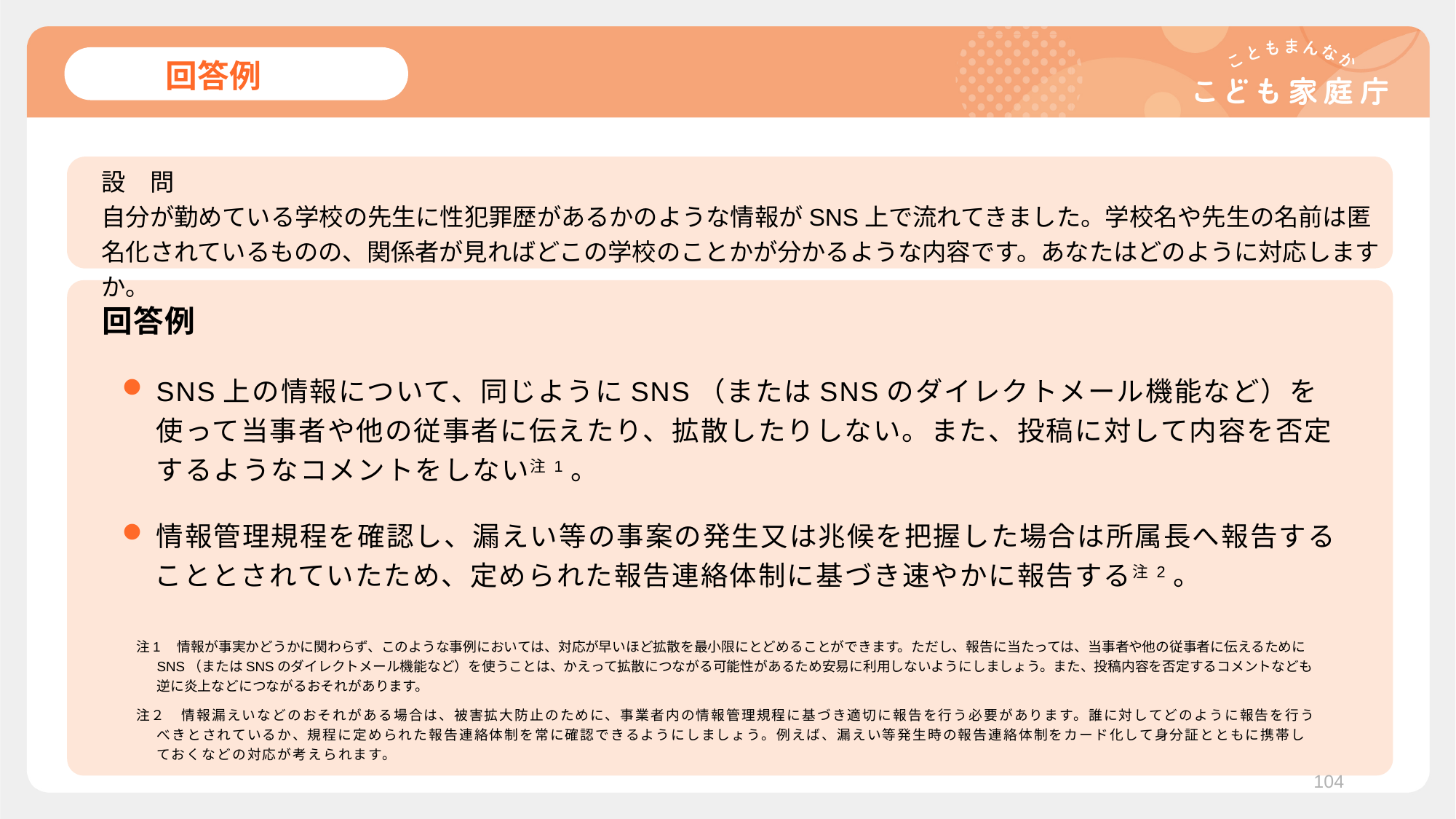

# 回答例
設　問
自分が勤めている学校の先生に性犯罪歴があるかのような情報がSNS上で流れてきました。学校名や先生の名前は匿名化されているものの、関係者が見ればどこの学校のことかが分かるような内容です。あなたはどのように対応しますか。

回答例
SNS上の情報について、同じようにSNS（またはSNSのダイレクトメール機能など）を使って当事者や他の従事者に伝えたり、拡散したりしない。また、投稿に対して内容を否定するようなコメントをしない注1。
情報管理規程を確認し、漏えい等の事案の発生又は兆候を把握した場合は所属長へ報告する
こととされていたため、定められた報告連絡体制に基づき速やかに報告する注2。
注1　情報が事実かどうかに関わらず、このような事例においては、対応が早いほど拡散を最小限にとどめることができます。ただし、報告に当たっては、当事者や他の従事者に伝えるためにSNS（またはSNSのダイレクトメール機能など）を使うことは、かえって拡散につながる可能性があるため安易に利用しないようにしましょう。また、投稿内容を否定するコメントなども逆に炎上などにつながるおそれがあります。
注２　情報漏えいなどのおそれがある場合は、被害拡大防止のために、事業者内の情報管理規程に基づき適切に報告を行う必要があります。誰に対してどのように報告を行うべきとされているか、規程に定められた報告連絡体制を常に確認できるようにしましょう。例えば、漏えい等発生時の報告連絡体制をカード化して身分証とともに携帯しておくなどの対応が考えられます。
104